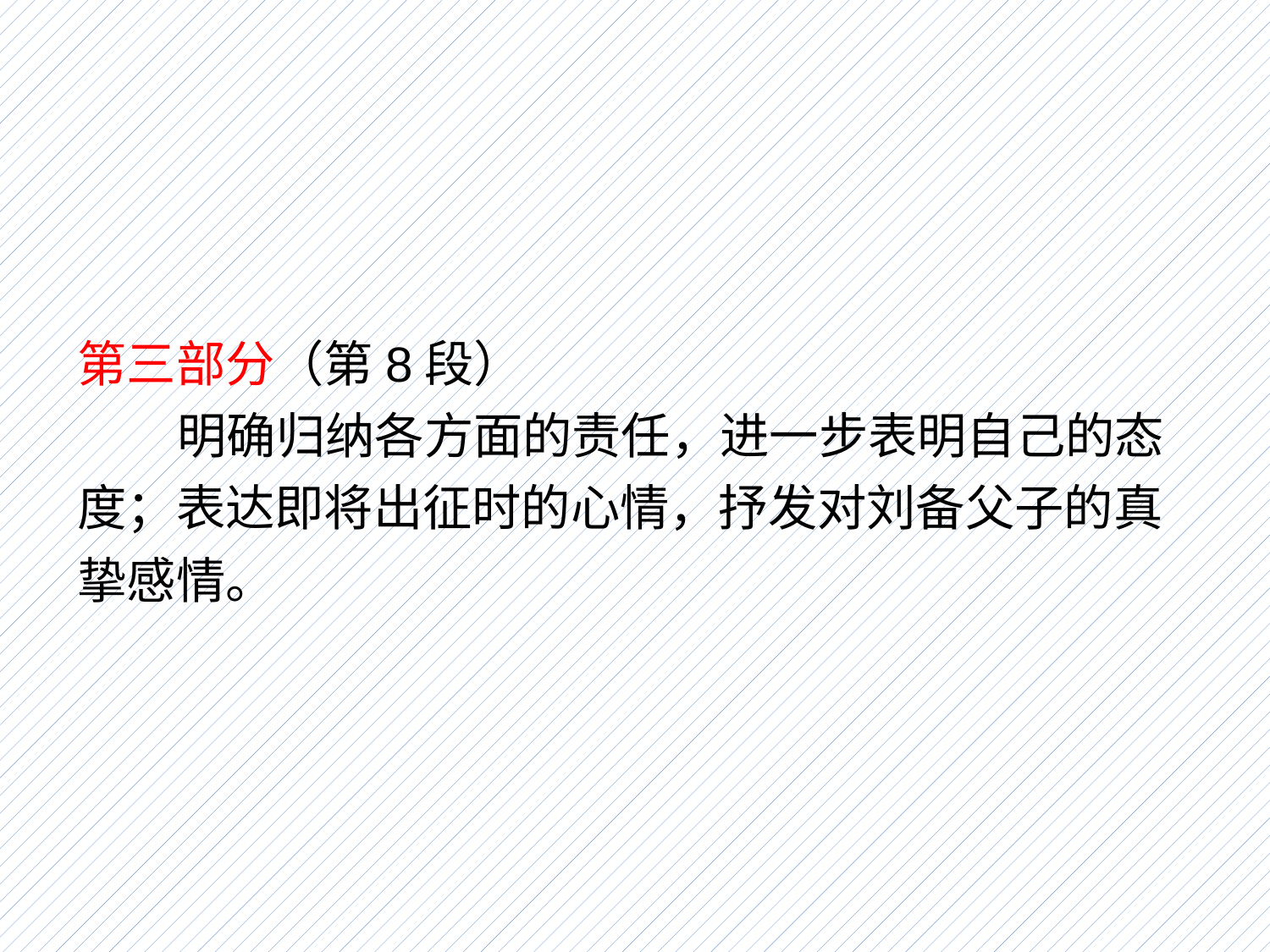

第三部分（第8段）
明确归纳各方面的责任，进一步表明自己的态度；表达即将出征时的心情，抒发对刘备父子的真挚感情。